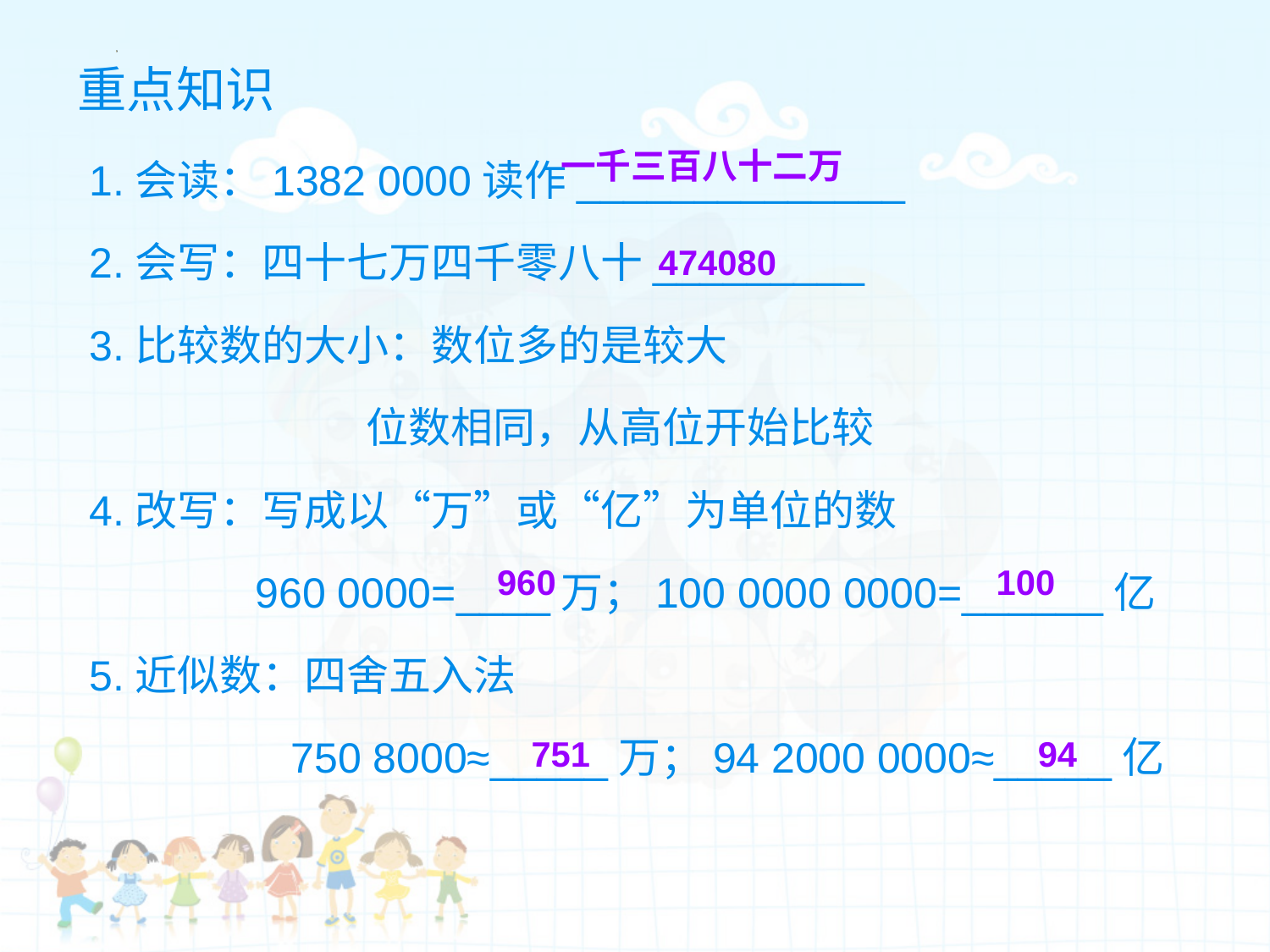

# 重点知识
一千三百八十二万
1.会读：1382 0000读作______________
2.会写：四十七万四千零八十_________
3.比较数的大小：数位多的是较大
                            位数相同，从高位开始比较
4.改写：写成以“万”或“亿”为单位的数
              960 0000=____万；100 0000 0000=______亿
5.近似数：四舍五入法
                 750 8000≈_____万；94 2000 0000≈_____亿
474080
960
100
751
94